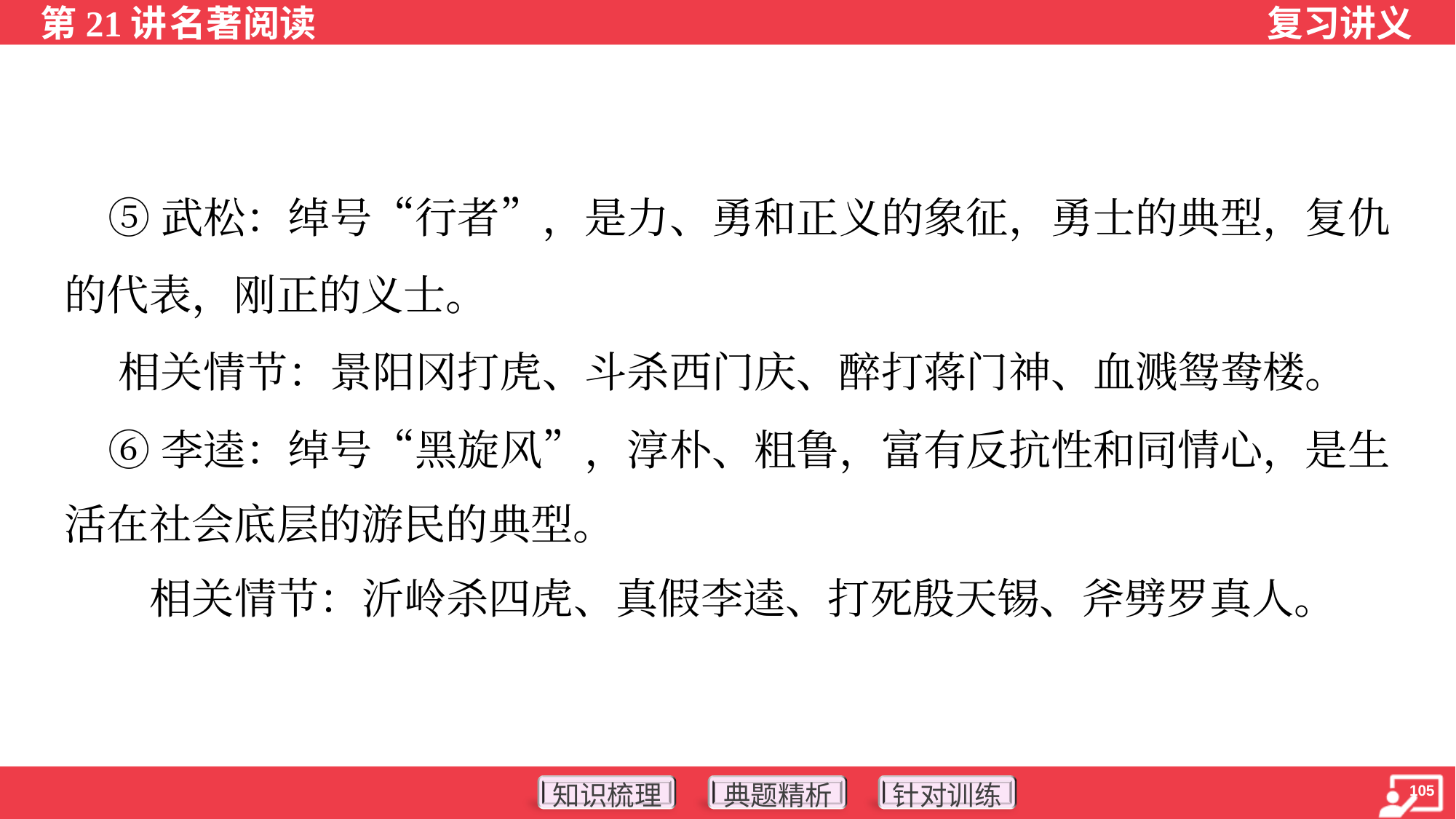

⑤武松：绰号“行者”，是力、勇和正义的象征，勇士的典型，复仇
的代表，刚正的义士。
    相关情节：景阳冈打虎、斗杀西门庆、醉打蒋门神、血溅鸳鸯楼。
    ⑥李逵：绰号“黑旋风”，淳朴、粗鲁，富有反抗性和同情心，是生
活在社会底层的游民的典型。
相关情节：沂岭杀四虎、真假李逵、打死殷天锡、斧劈罗真人。